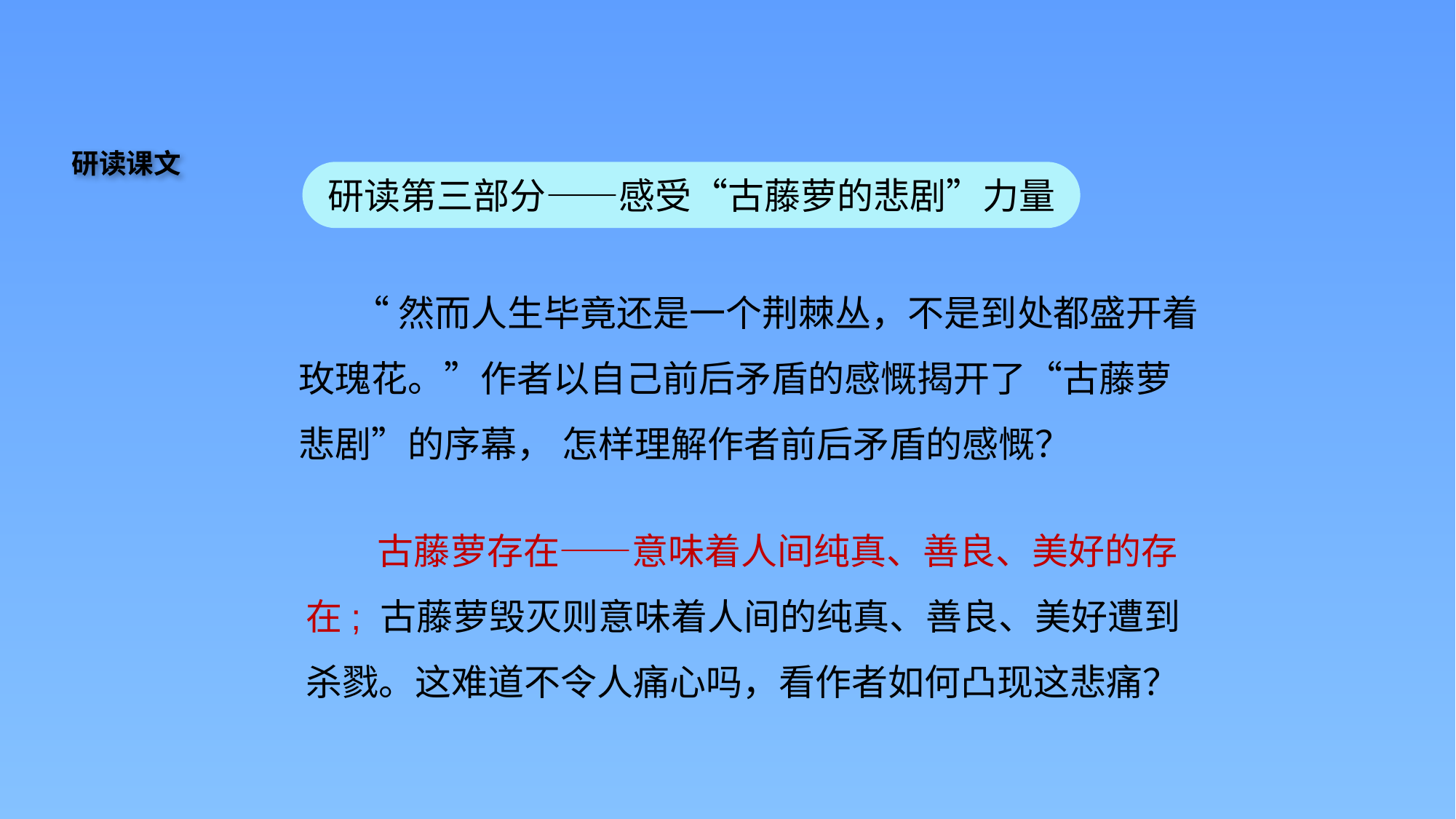

研读课文
研读第三部分——感受“古藤萝的悲剧”力量
“然而人生毕竟还是一个荆棘丛，不是到处都盛开着玫瑰花。”作者以自己前后矛盾的感慨揭开了“古藤萝悲剧”的序幕， 怎样理解作者前后矛盾的感慨？
 古藤萝存在——意味着人间纯真、善良、美好的存在; 古藤萝毁灭则意味着人间的纯真、善良、美好遭到杀戮。这难道不令人痛心吗，看作者如何凸现这悲痛？